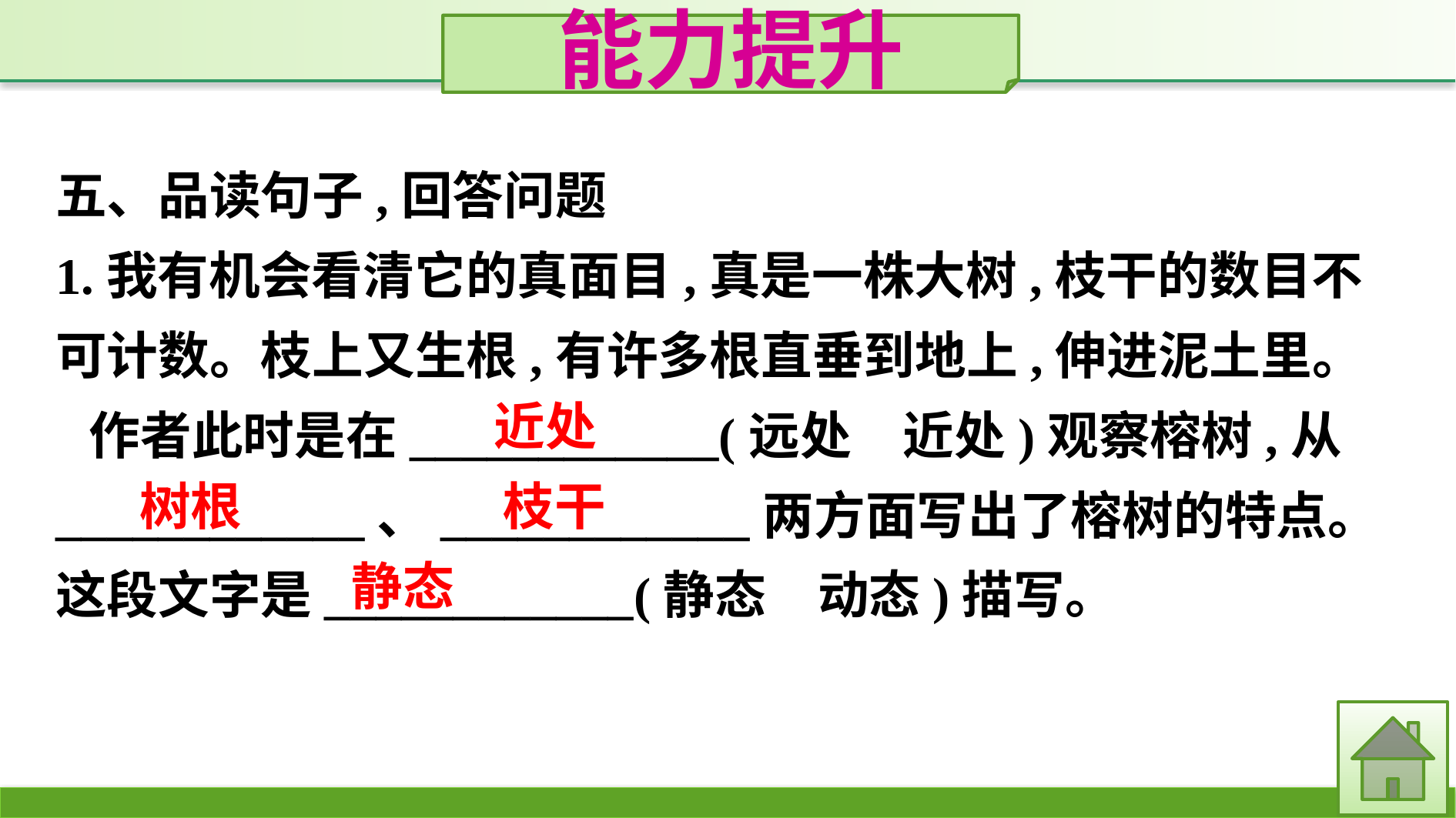

能力提升
五、品读句子,回答问题
1.我有机会看清它的真面目,真是一株大树,枝干的数目不可计数。枝上又生根,有许多根直垂到地上,伸进泥土里。
作者此时是在____________(远处　近处)观察榕树,从____________、____________两方面写出了榕树的特点。这段文字是____________(静态　动态)描写。
近处
枝干
树根
静态